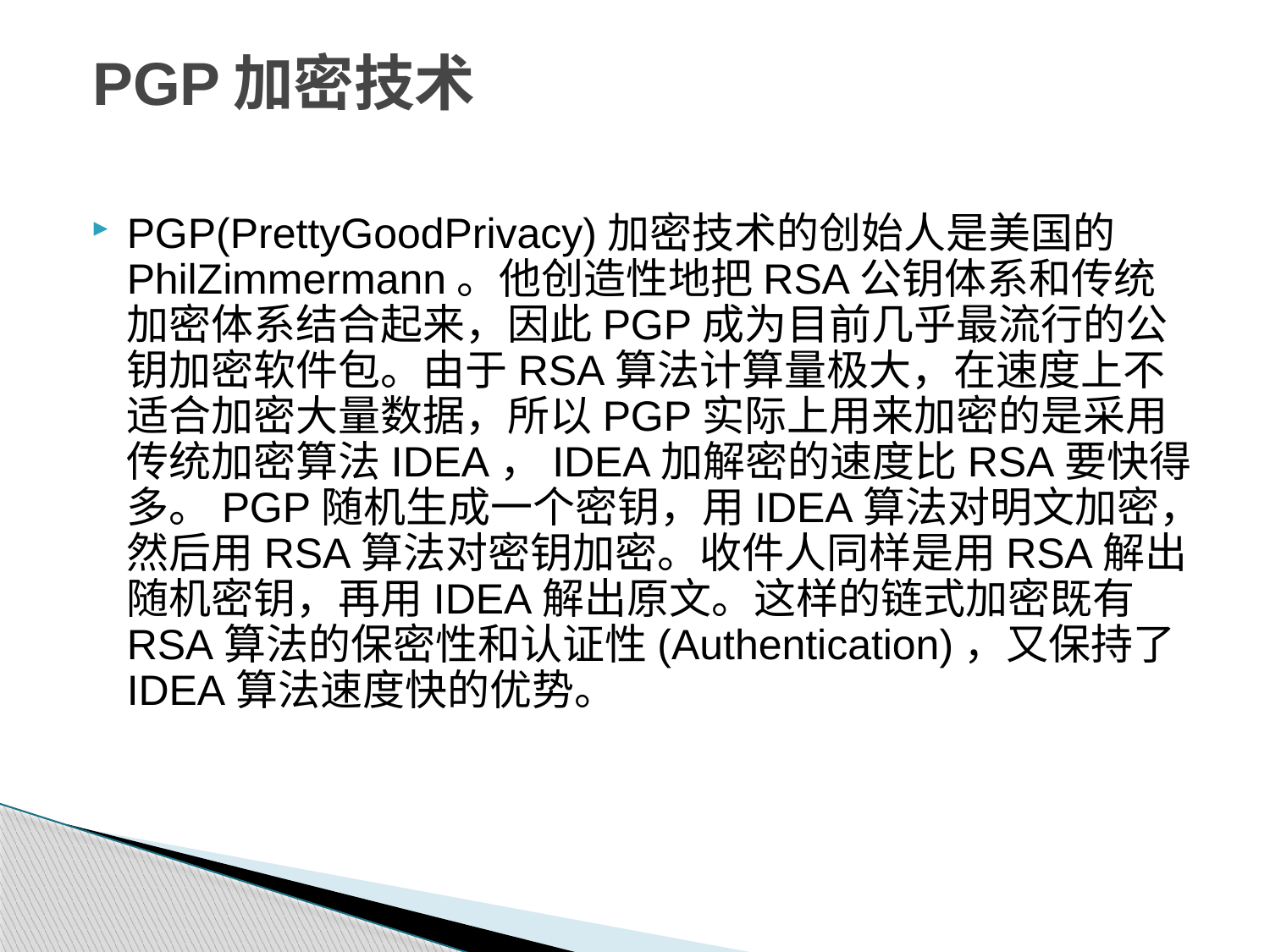

# PGP加密技术
PGP(PrettyGoodPrivacy)加密技术的创始人是美国的PhilZimmermann。他创造性地把RSA公钥体系和传统加密体系结合起来，因此PGP成为目前几乎最流行的公钥加密软件包。由于RSA算法计算量极大，在速度上不适合加密大量数据，所以PGP实际上用来加密的是采用传统加密算法IDEA，IDEA加解密的速度比RSA要快得多。PGP随机生成一个密钥，用IDEA算法对明文加密，然后用RSA算法对密钥加密。收件人同样是用RSA解出随机密钥，再用IDEA解出原文。这样的链式加密既有RSA算法的保密性和认证性(Authentication)，又保持了IDEA算法速度快的优势。